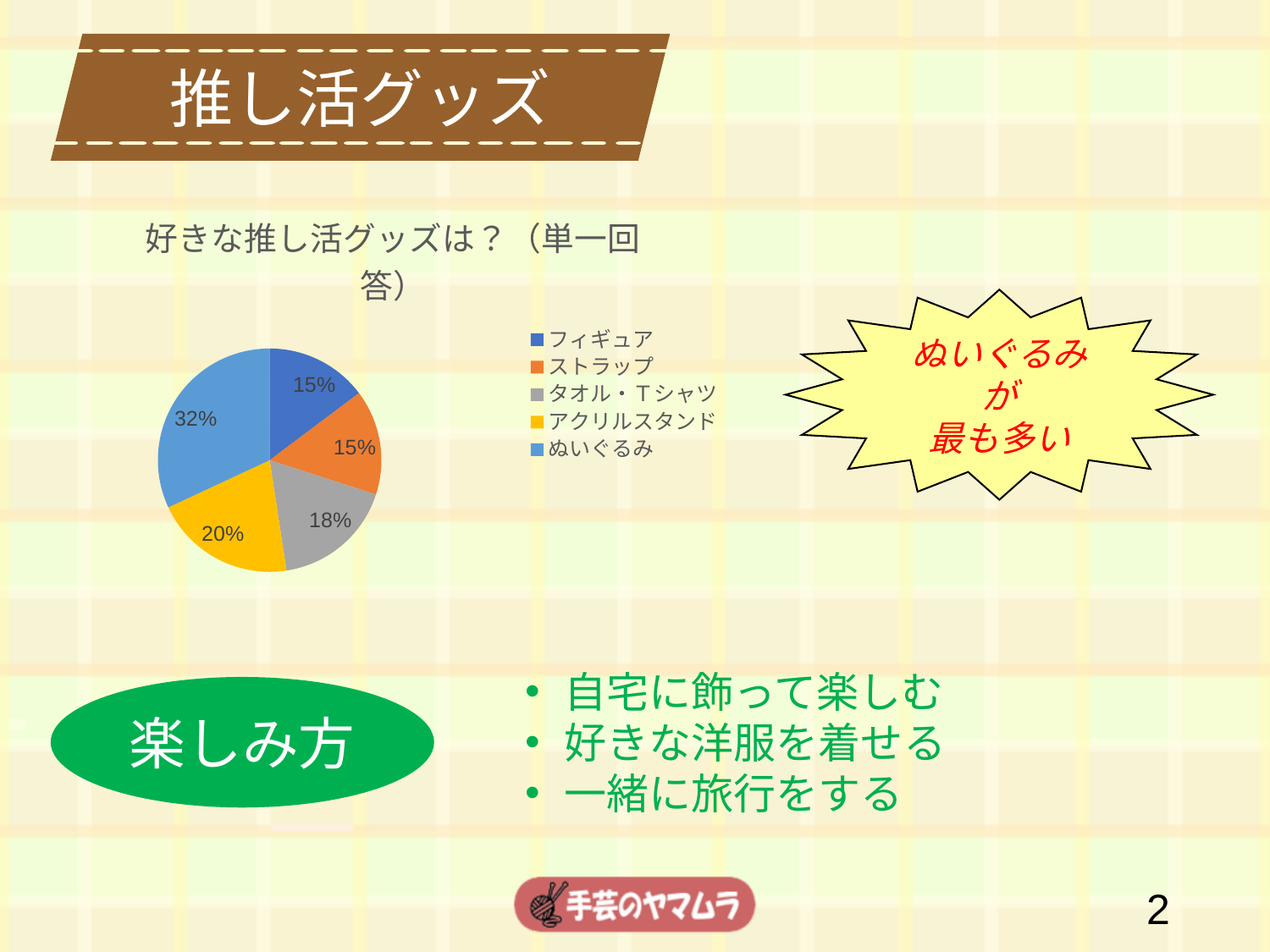

推し活グッズ

### Chart: 好きな推し活グッズは？（単一回答）

| Category | 人数 |
|---|---|
| フィギュア | 1085.0 |
| ストラップ | 1120.0 |
| タオル・Ｔシャツ | 1295.0 |
| アクリルスタンド | 1505.0 |
| ぬいぐるみ | 2350.0 |
ぬいぐるみが
最も多い
自宅に飾って楽しむ
好きな洋服を着せる
一緒に旅行をする
楽しみ方
2